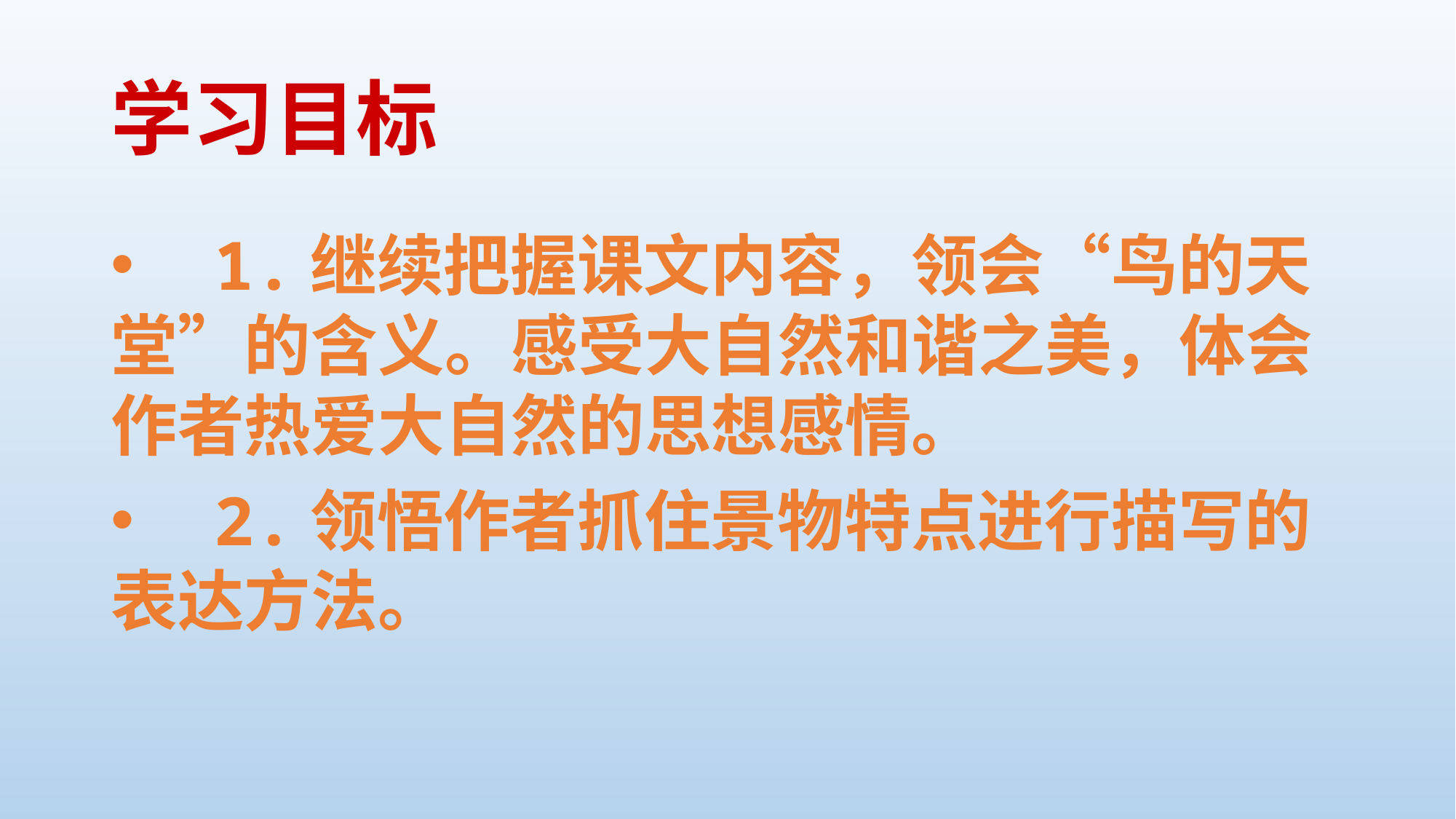

# 学习目标
  1.继续把握课文内容，领会“鸟的天堂”的含义。感受大自然和谐之美，体会作者热爱大自然的思想感情。
  2.领悟作者抓住景物特点进行描写的表达方法。